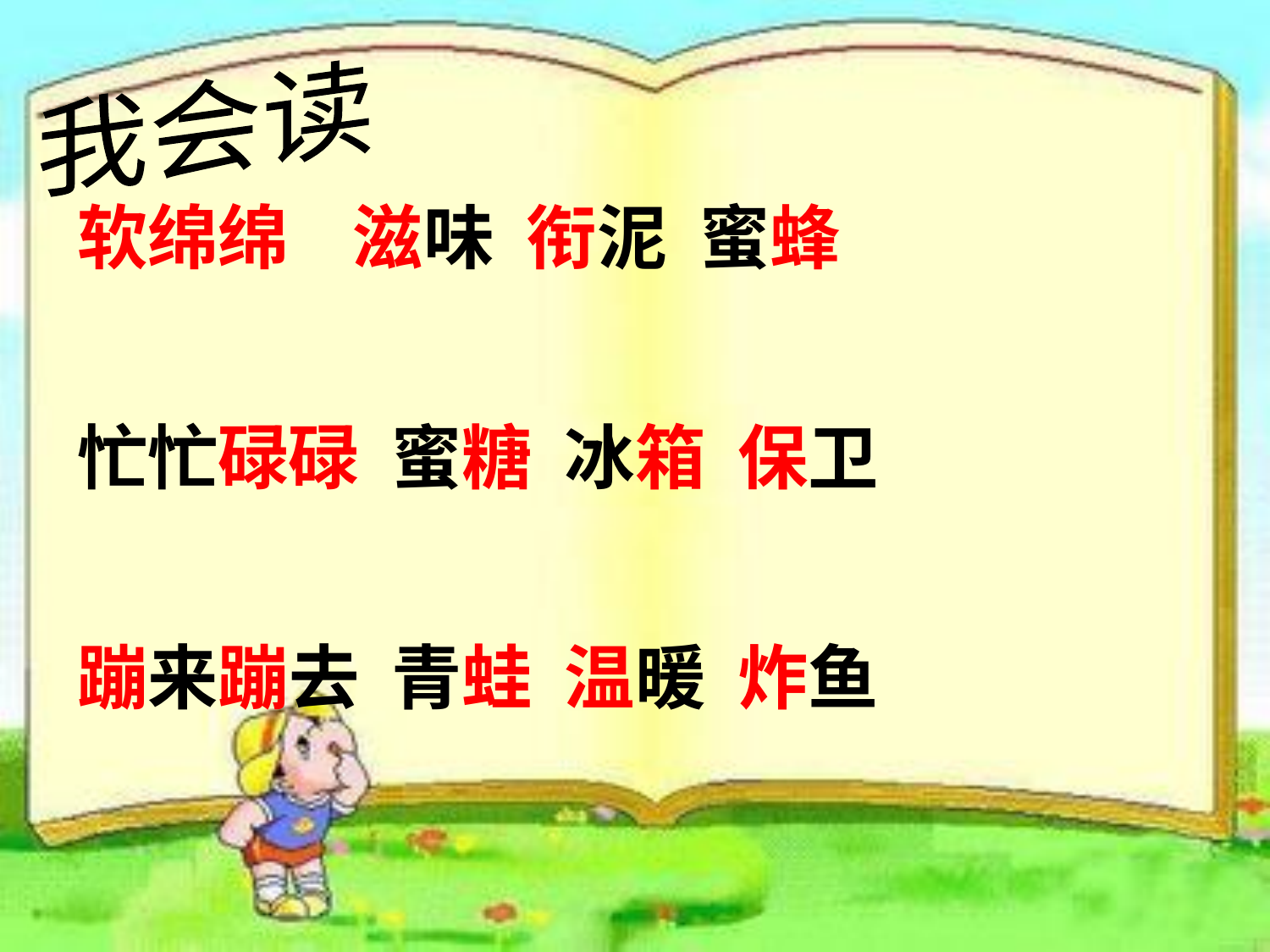

我会读
软绵绵    滋味  衔泥  蜜蜂

忙忙碌碌  蜜糖  冰箱  保卫

蹦来蹦去  青蛙  温暖  炸鱼